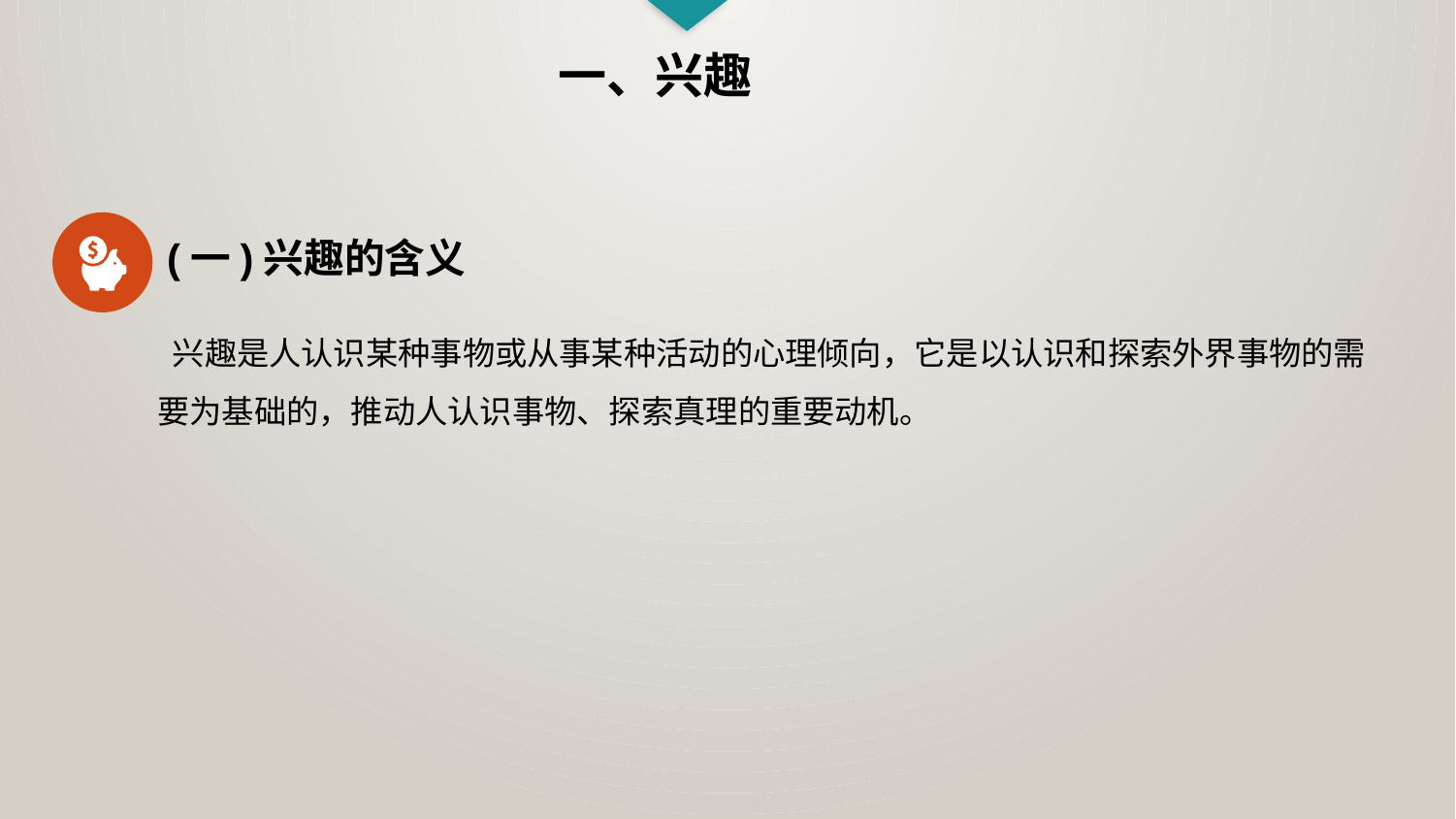

一、兴趣

(一)兴趣的含义

 兴趣是人认识某种事物或从事某种活动的心理倾向，它是以认识和探索外界事物的需要为基础的，推动人认识事物、探索真理的重要动机。
40